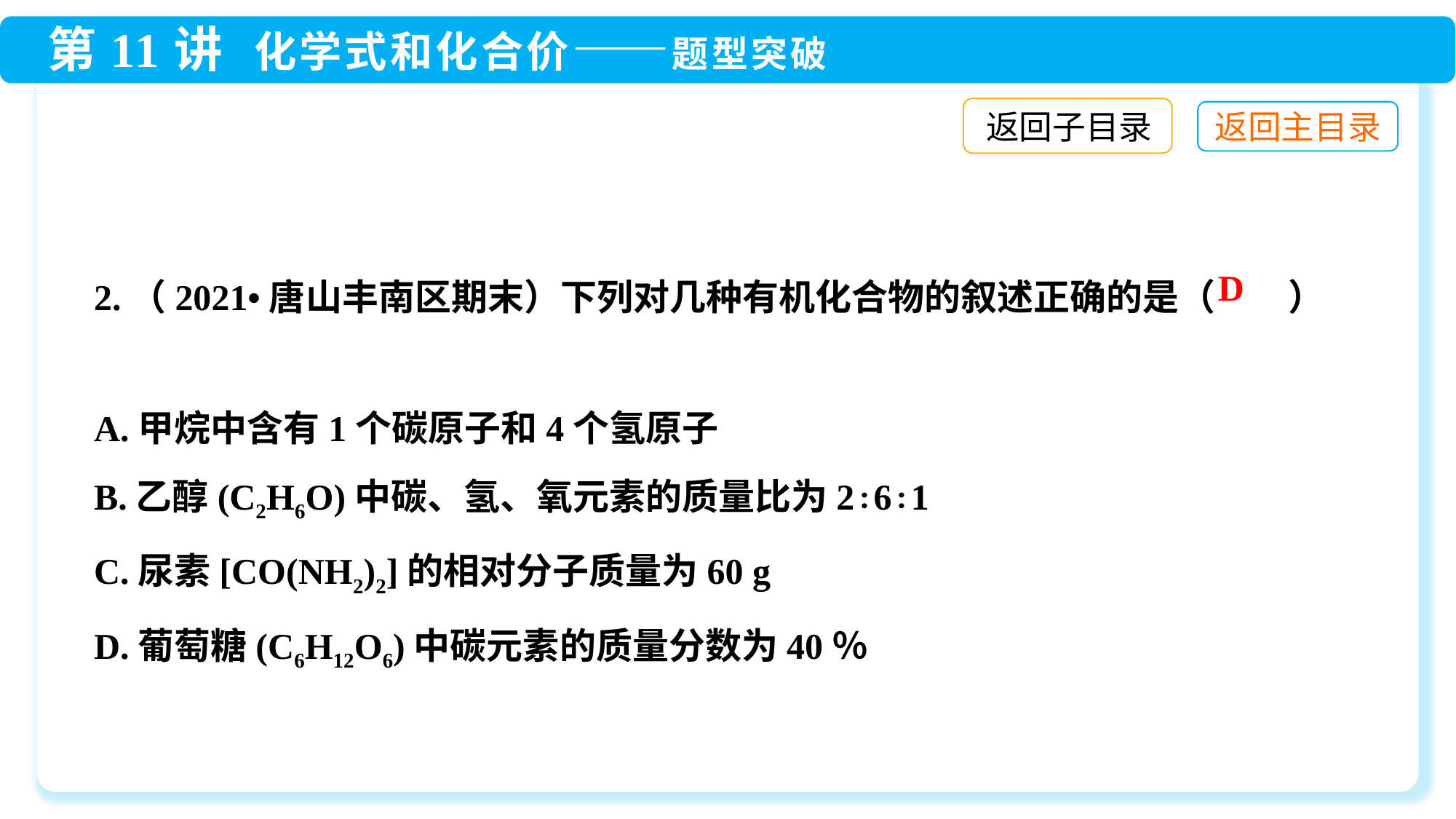

返回子目录
2.（2021•唐山丰南区期末）下列对几种有机化合物的叙述正确的是（　　）

A.甲烷中含有1个碳原子和4个氢原子
B.乙醇(C2H6O)中碳、氢、氧元素的质量比为2∶6∶1
C.尿素[CO(NH2)2]的相对分子质量为60 g
D.葡萄糖(C6H12O6)中碳元素的质量分数为40％
D